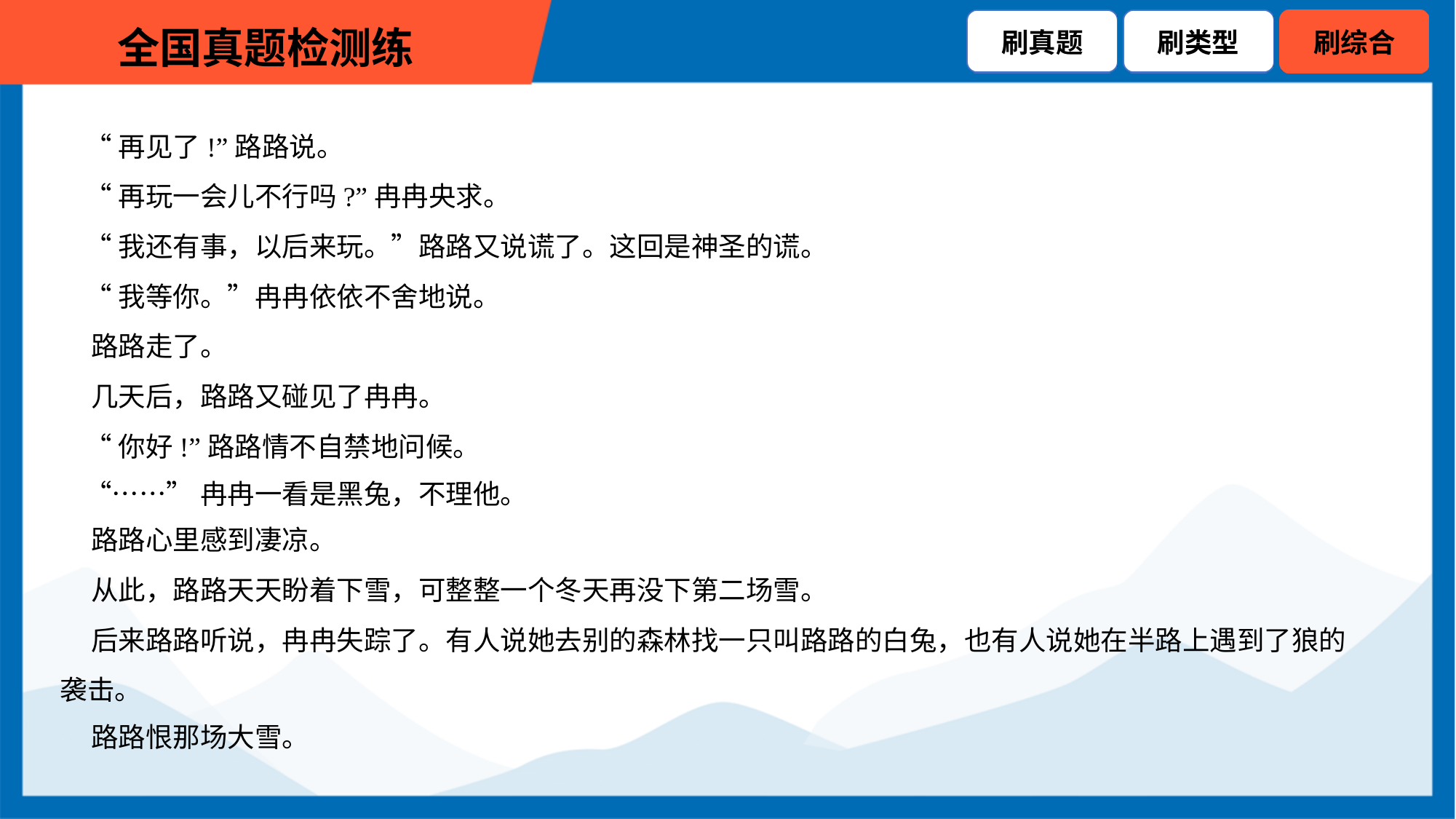

“再见了!”路路说。
    “再玩一会儿不行吗?”冉冉央求。
    “我还有事，以后来玩。”路路又说谎了。这回是神圣的谎。
    “我等你。”冉冉依依不舍地说。
    路路走了。
    几天后，路路又碰见了冉冉。
    “你好!”路路情不自禁地问候。
    “……”冉冉一看是黑兔，不理他。
    路路心里感到凄凉。
    从此，路路天天盼着下雪，可整整一个冬天再没下第二场雪。
    后来路路听说，冉冉失踪了。有人说她去别的森林找一只叫路路的白兔，也有人说她在半路上遇到了狼的
袭击。
    路路恨那场大雪。